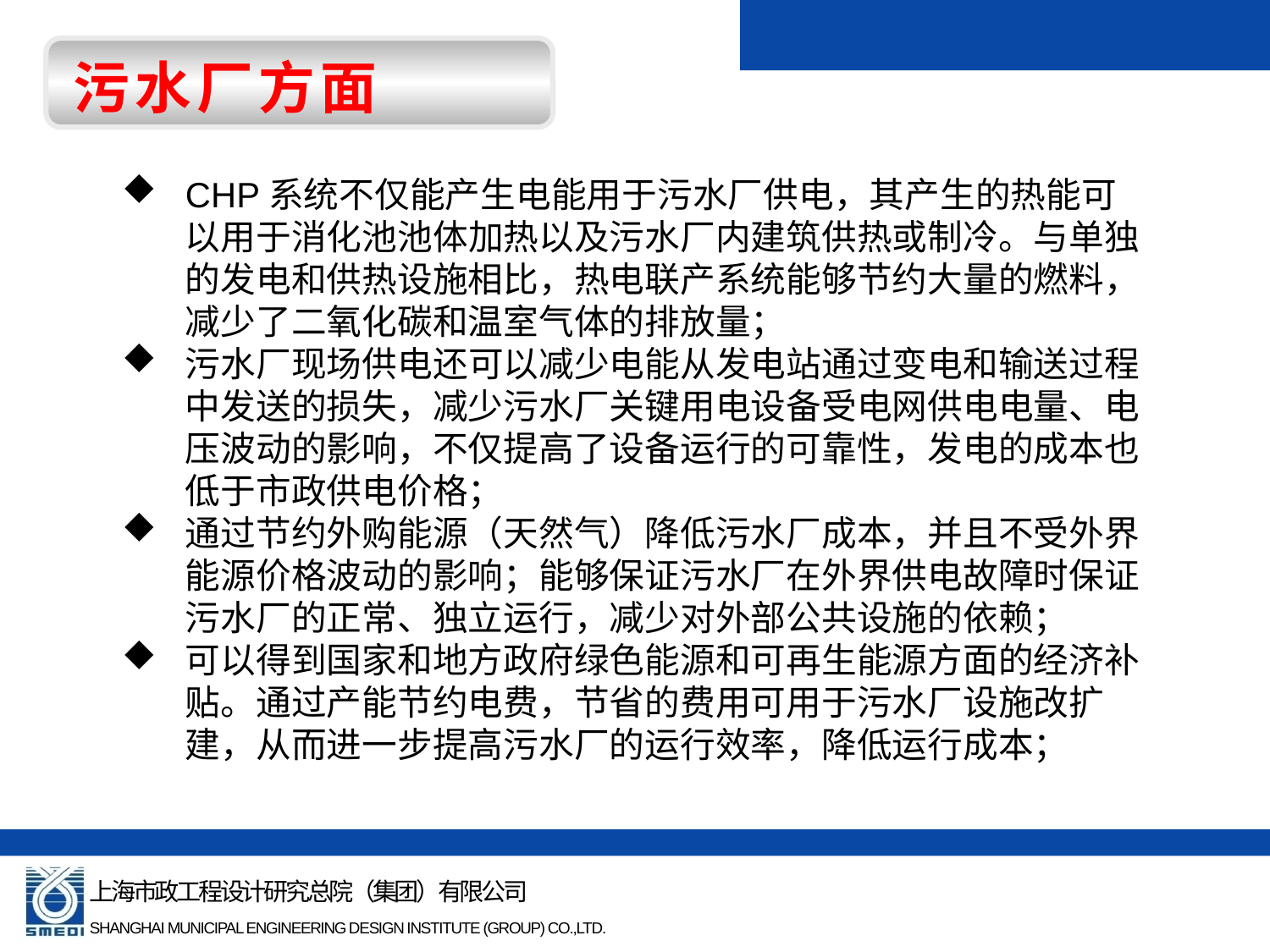

污水厂方面
CHP系统不仅能产生电能用于污水厂供电，其产生的热能可以用于消化池池体加热以及污水厂内建筑供热或制冷。与单独的发电和供热设施相比，热电联产系统能够节约大量的燃料，减少了二氧化碳和温室气体的排放量；
污水厂现场供电还可以减少电能从发电站通过变电和输送过程中发送的损失，减少污水厂关键用电设备受电网供电电量、电压波动的影响，不仅提高了设备运行的可靠性，发电的成本也低于市政供电价格；
通过节约外购能源（天然气）降低污水厂成本，并且不受外界能源价格波动的影响；能够保证污水厂在外界供电故障时保证污水厂的正常、独立运行，减少对外部公共设施的依赖；
可以得到国家和地方政府绿色能源和可再生能源方面的经济补贴。通过产能节约电费，节省的费用可用于污水厂设施改扩建，从而进一步提高污水厂的运行效率，降低运行成本；